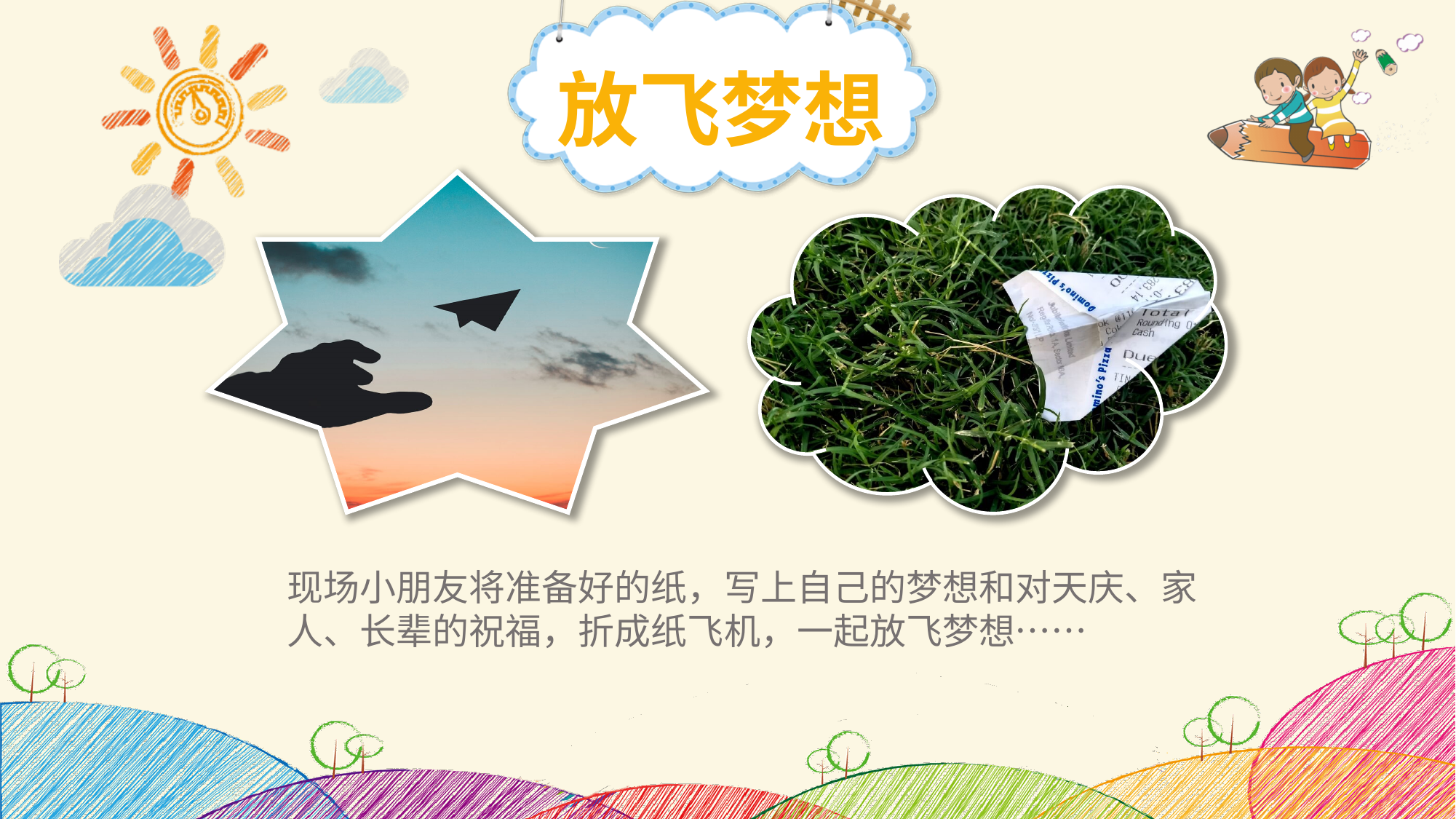

放飞梦想

现场小朋友将准备好的纸，写上自己的梦想和对天庆、家人、长辈的祝福，折成纸飞机，一起放飞梦想……